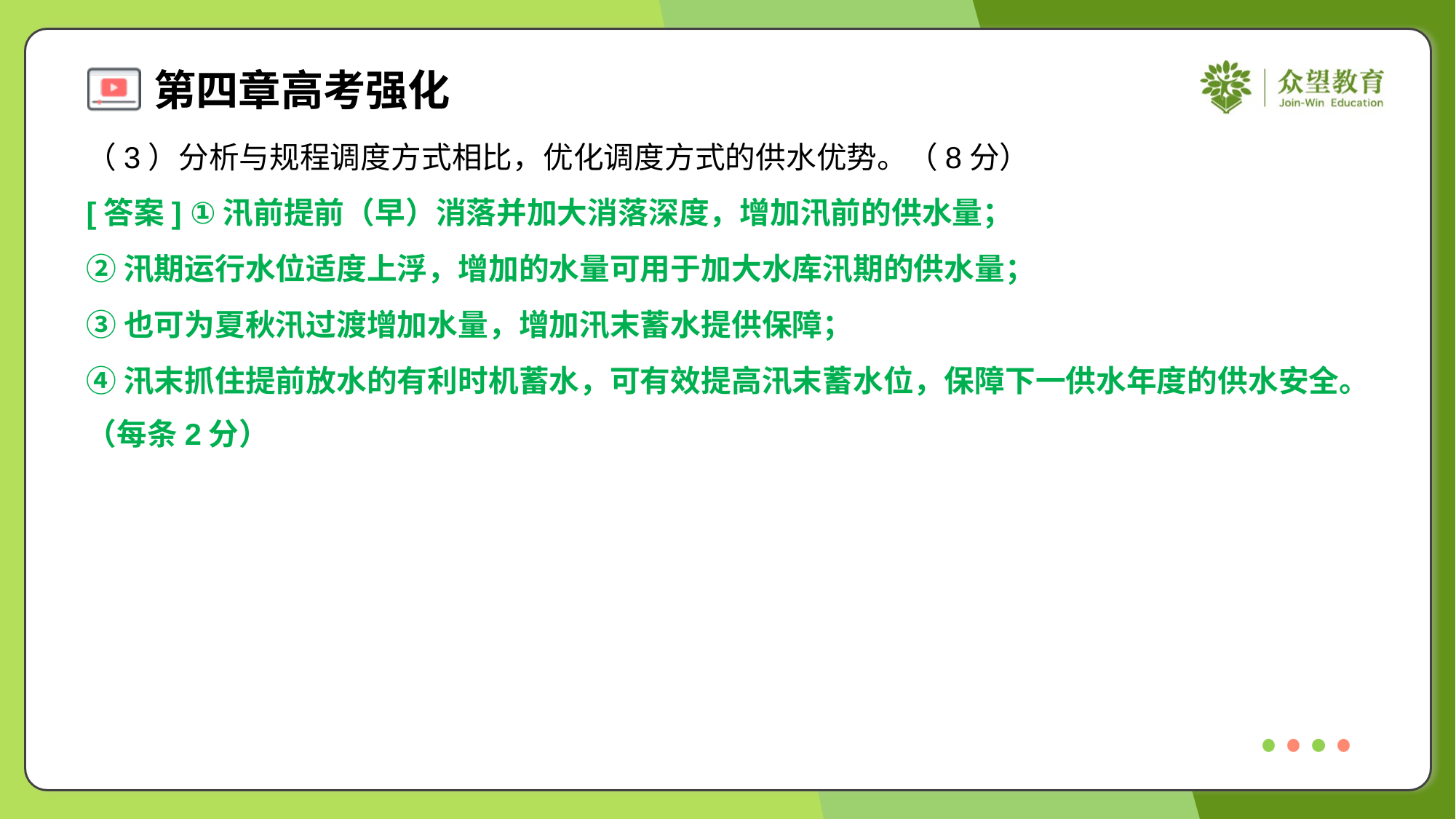

（3）分析与规程调度方式相比，优化调度方式的供水优势。（8分）
[答案] ①汛前提前（早）消落并加大消落深度，增加汛前的供水量；
②汛期运行水位适度上浮，增加的水量可用于加大水库汛期的供水量；
③也可为夏秋汛过渡增加水量，增加汛末蓄水提供保障；
④汛末抓住提前放水的有利时机蓄水，可有效提高汛末蓄水位，保障下一供水年度的供水安全。
（每条2分）